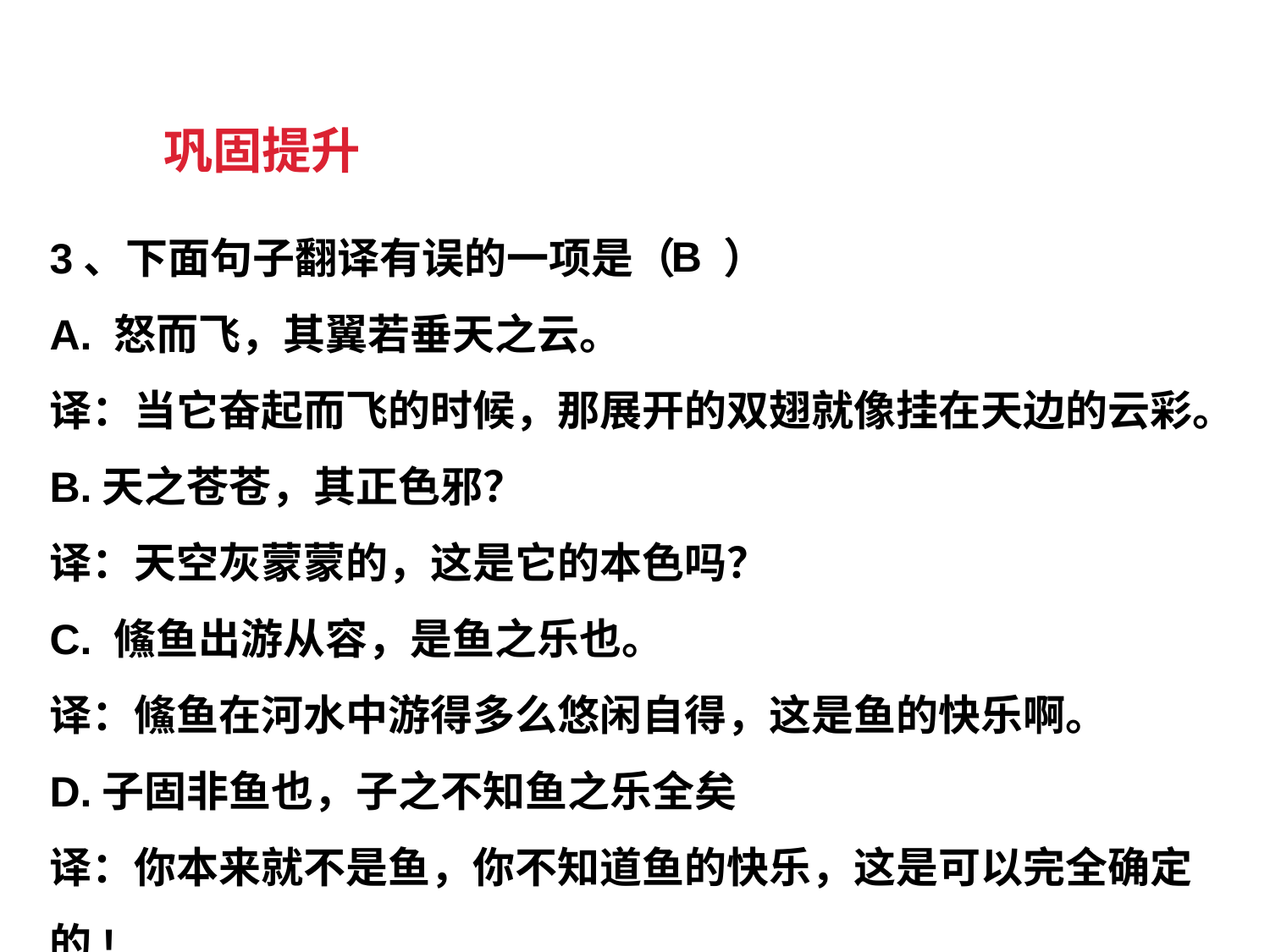

巩固提升
3、下面句子翻译有误的一项是（     ）
A. 怒而飞，其翼若垂天之云。
译：当它奋起而飞的时候，那展开的双翅就像挂在天边的云彩。
B.天之苍苍，其正色邪？
译：天空灰蒙蒙的，这是它的本色吗？
C. 鯈鱼出游从容，是鱼之乐也。
译：鯈鱼在河水中游得多么悠闲自得，这是鱼的快乐啊。
D.子固非鱼也，子之不知鱼之乐全矣
译：你本来就不是鱼，你不知道鱼的快乐，这是可以完全确定的!
B